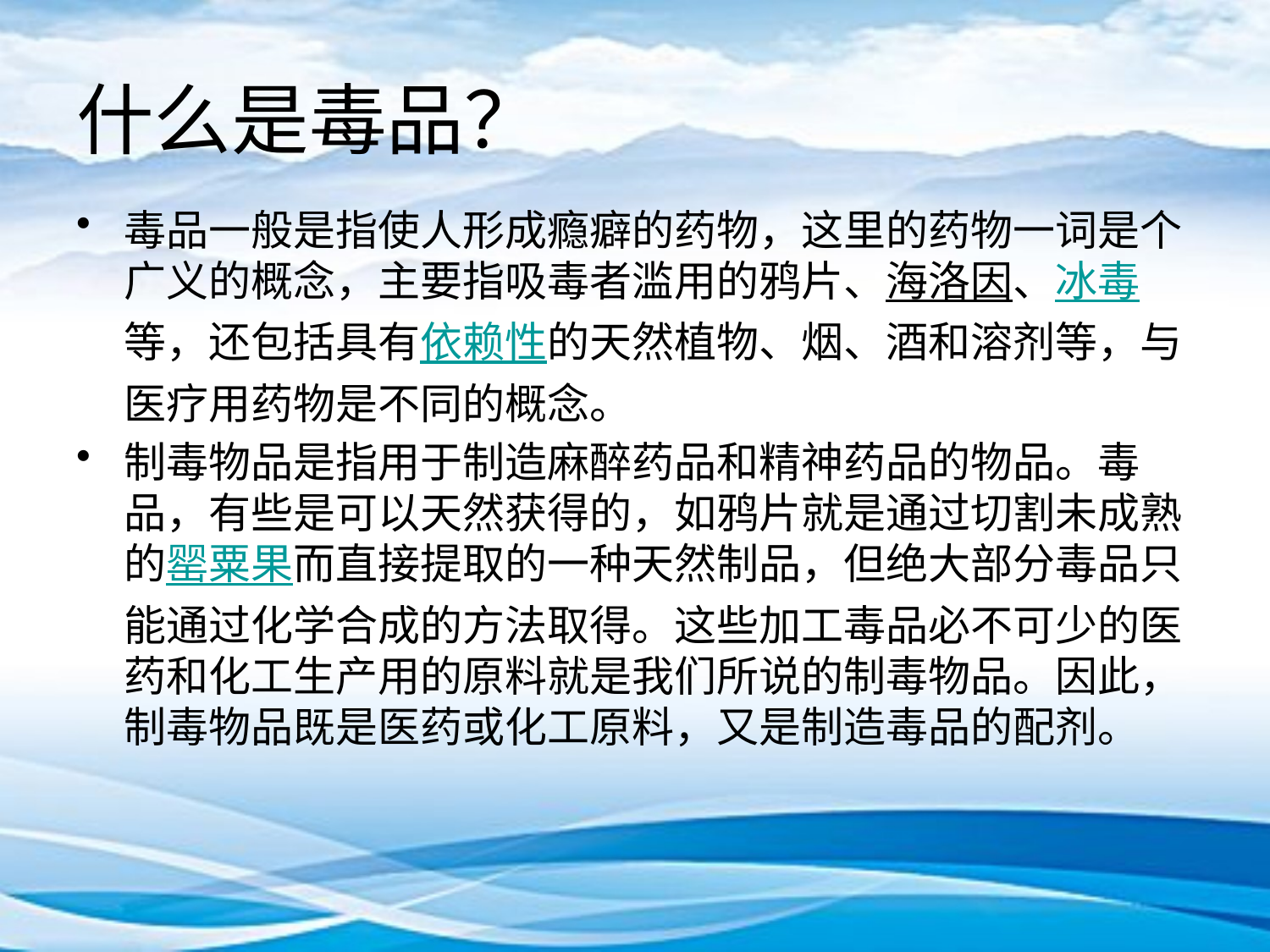

# 什么是毒品？
毒品一般是指使人形成瘾癖的药物，这里的药物一词是个广义的概念，主要指吸毒者滥用的鸦片、海洛因、冰毒等，还包括具有依赖性的天然植物、烟、酒和溶剂等，与医疗用药物是不同的概念。
制毒物品是指用于制造麻醉药品和精神药品的物品。毒品，有些是可以天然获得的，如鸦片就是通过切割未成熟的罂粟果而直接提取的一种天然制品，但绝大部分毒品只能通过化学合成的方法取得。这些加工毒品必不可少的医药和化工生产用的原料就是我们所说的制毒物品。因此，制毒物品既是医药或化工原料，又是制造毒品的配剂。